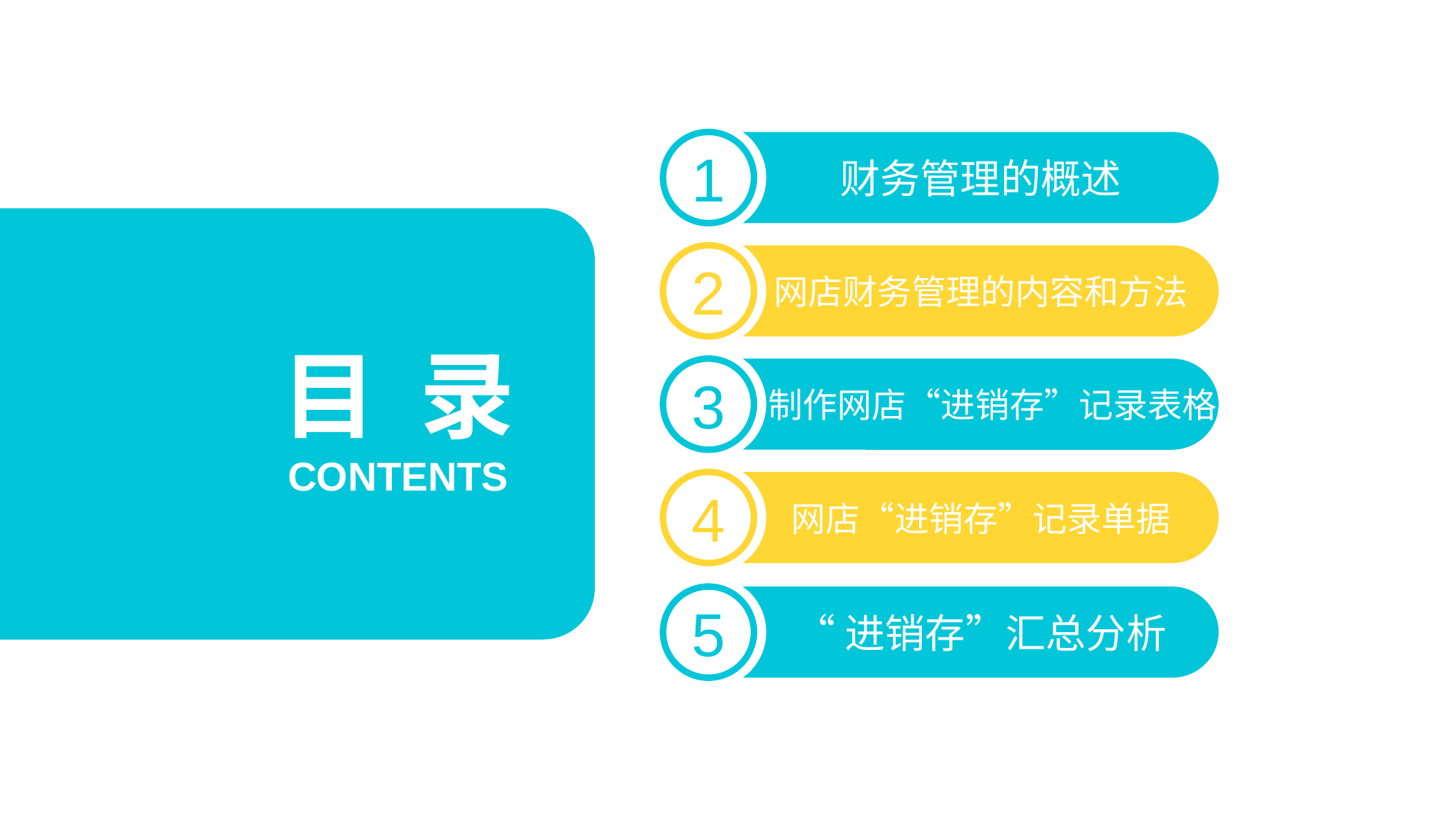

财务管理的概述
1

2
网店财务管理的内容和方法
目  录
  制作网店“进销存”记录表格
3
CONTENTS
网店“进销存”记录单据
4
“进销存”汇总分析
5